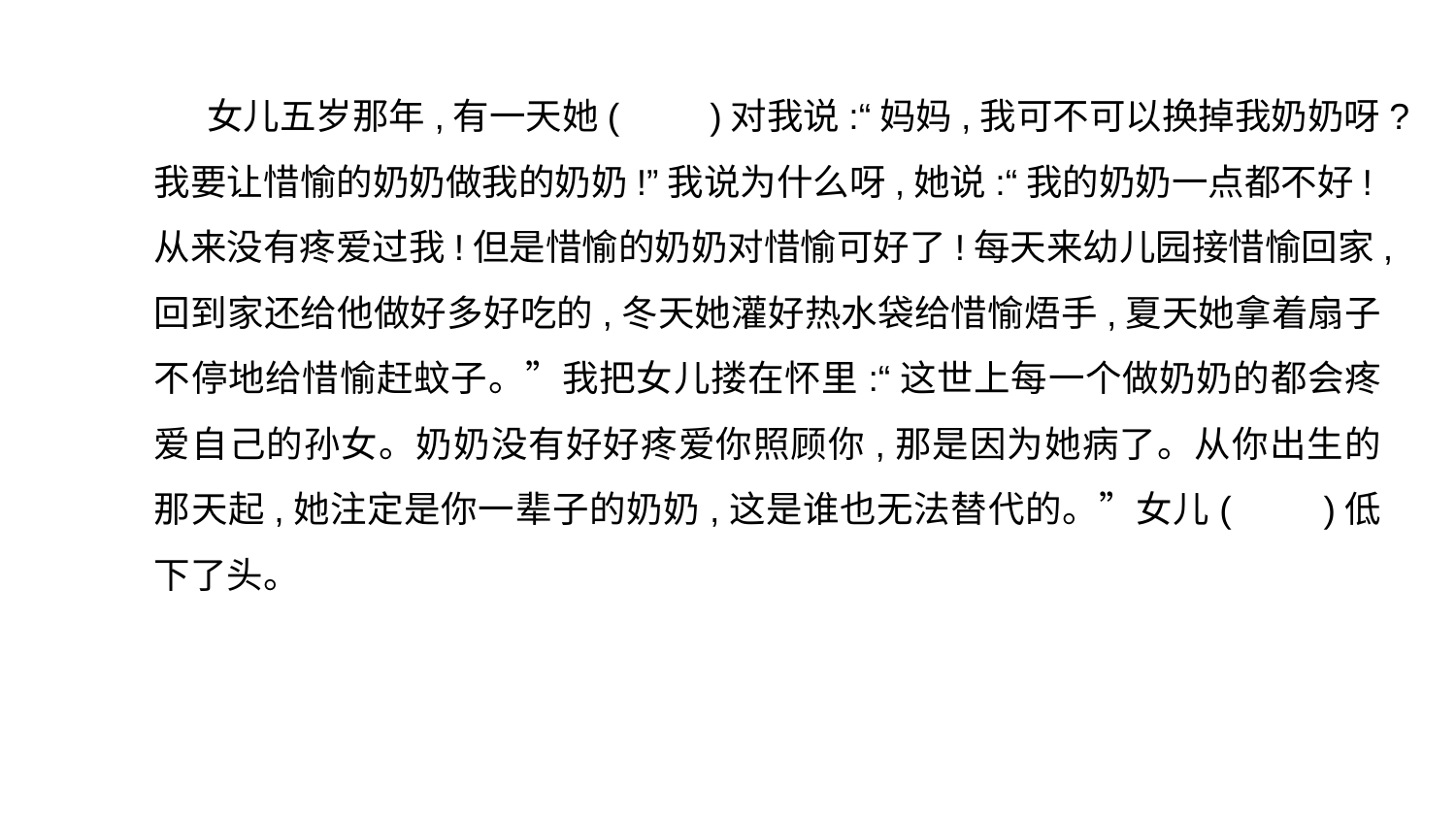

女儿五岁那年,有一天她(　　)对我说:“妈妈,我可不可以换掉我奶奶呀?我要让惜愉的奶奶做我的奶奶!”我说为什么呀,她说:“我的奶奶一点都不好!从来没有疼爱过我!但是惜愉的奶奶对惜愉可好了!每天来幼儿园接惜愉回家,回到家还给他做好多好吃的,冬天她灌好热水袋给惜愉焐手,夏天她拿着扇子不停地给惜愉赶蚊子。”我把女儿搂在怀里:“这世上每一个做奶奶的都会疼爱自己的孙女。奶奶没有好好疼爱你照顾你,那是因为她病了。从你出生的那天起,她注定是你一辈子的奶奶,这是谁也无法替代的。”女儿(　　)低下了头。